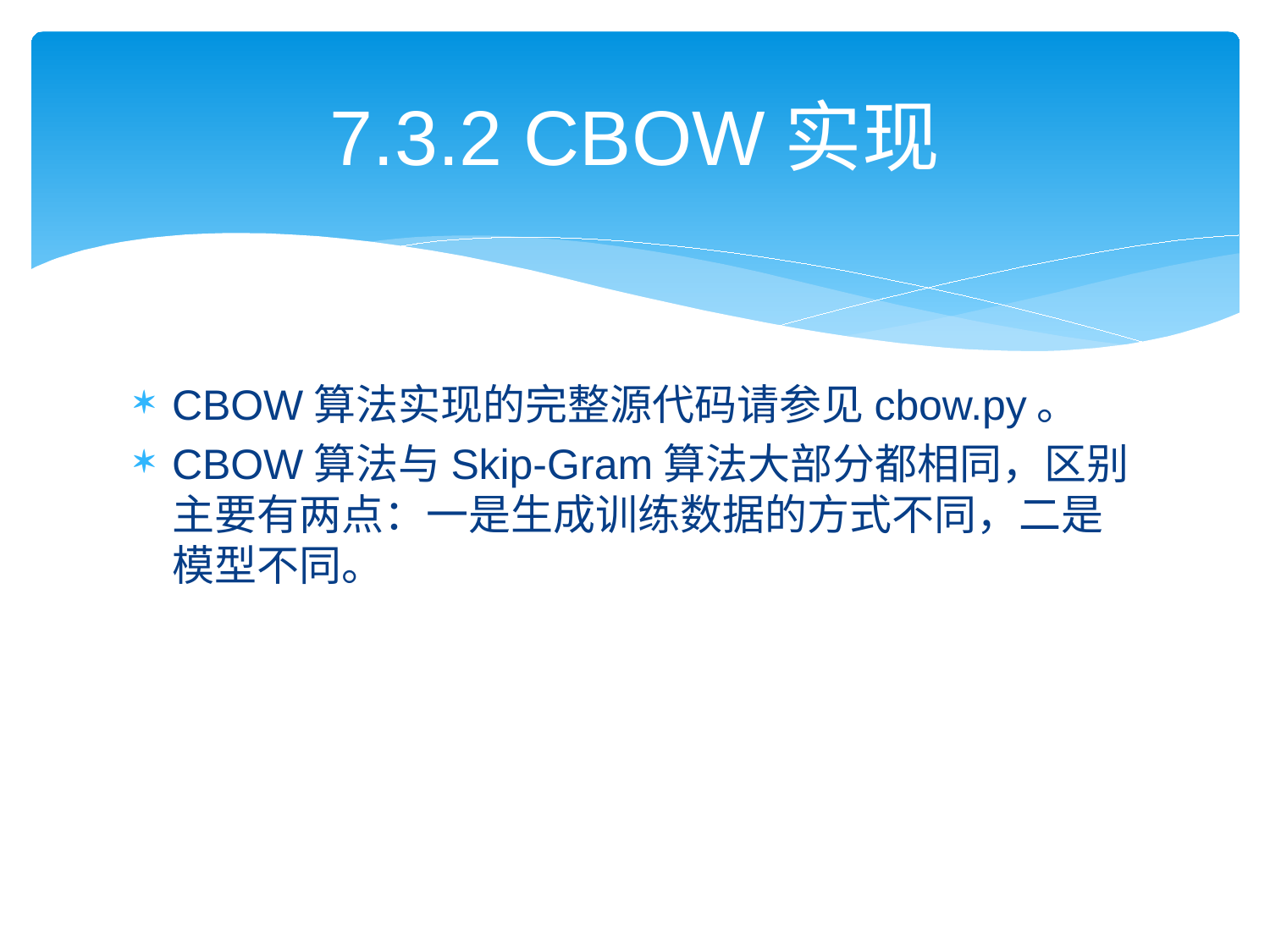

# 7.3.2 CBOW实现
CBOW算法实现的完整源代码请参见cbow.py。
CBOW算法与Skip-Gram算法大部分都相同，区别主要有两点：一是生成训练数据的方式不同，二是模型不同。